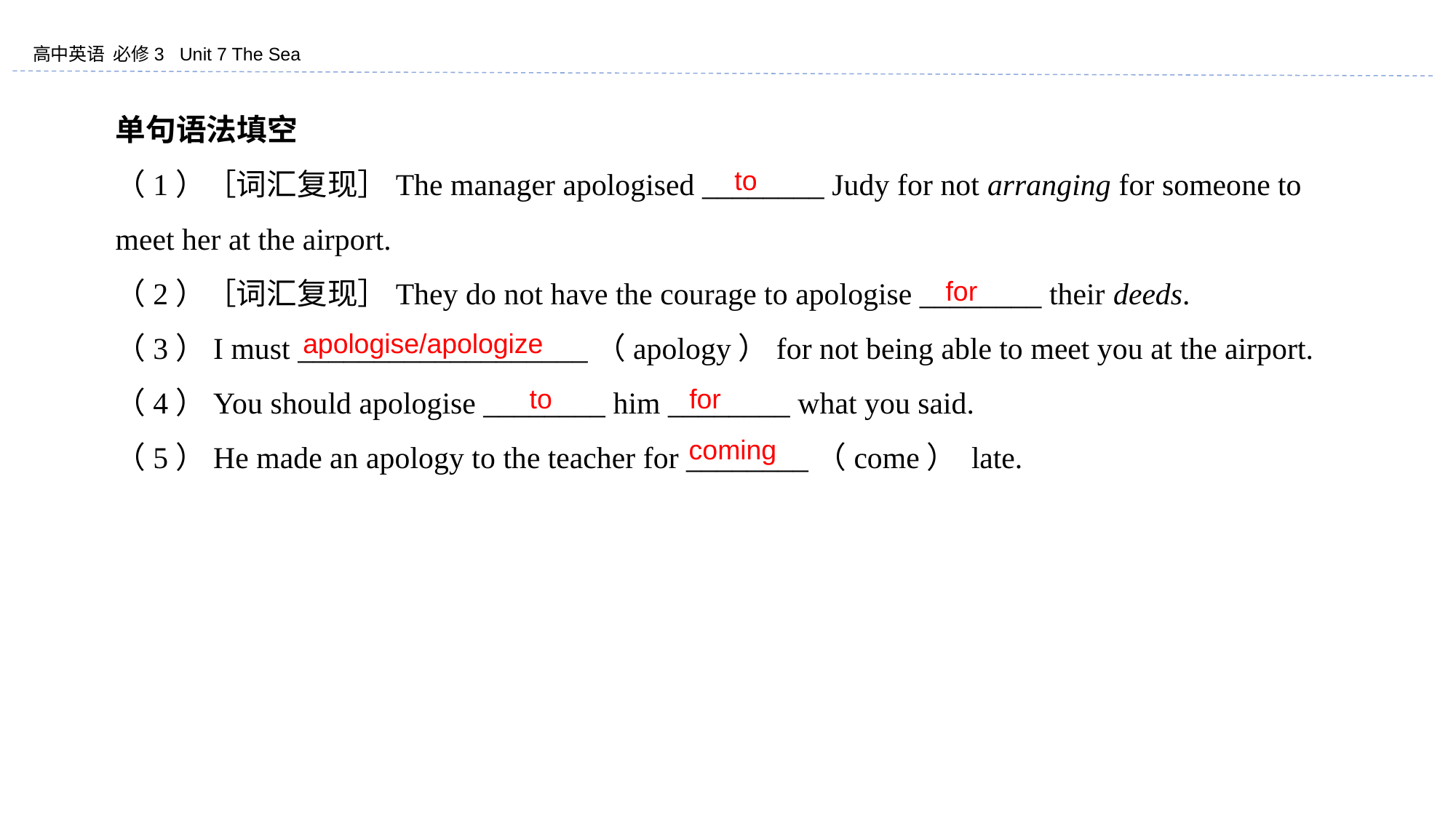

单句语法填空
（1）［词汇复现］The manager apologised ________ Judy for not arranging for someone to meet her at the airport.
（2）［词汇复现］They do not have the courage to apologise ________ their deeds.
（3）I must ___________________（apology）for not being able to meet you at the airport.
（4）You should apologise ________ him ________ what you said.
（5）He made an apology to the teacher for ________（come） late.
to
for
apologise/apologize
to                  for
coming